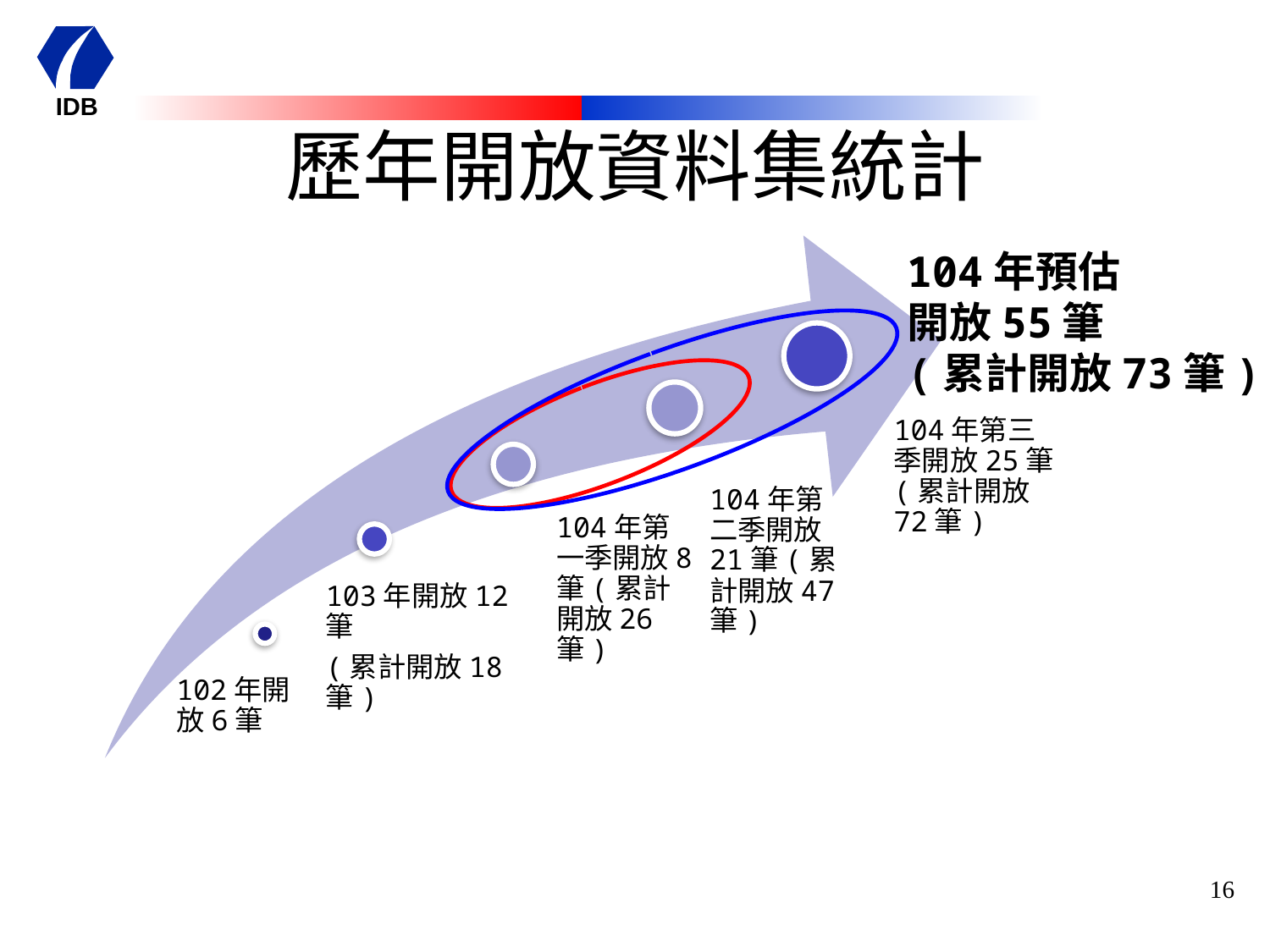

# 歷年開放資料集統計
102年開放6筆
103年開放12筆
(累計開放18筆)
104年第一季開放8筆(累計開放26筆)
104年第二季開放21筆(累計開放47筆)
104年第三季開放25筆(累計開放72筆)
104年預估
開放55筆
(累計開放73筆)

16